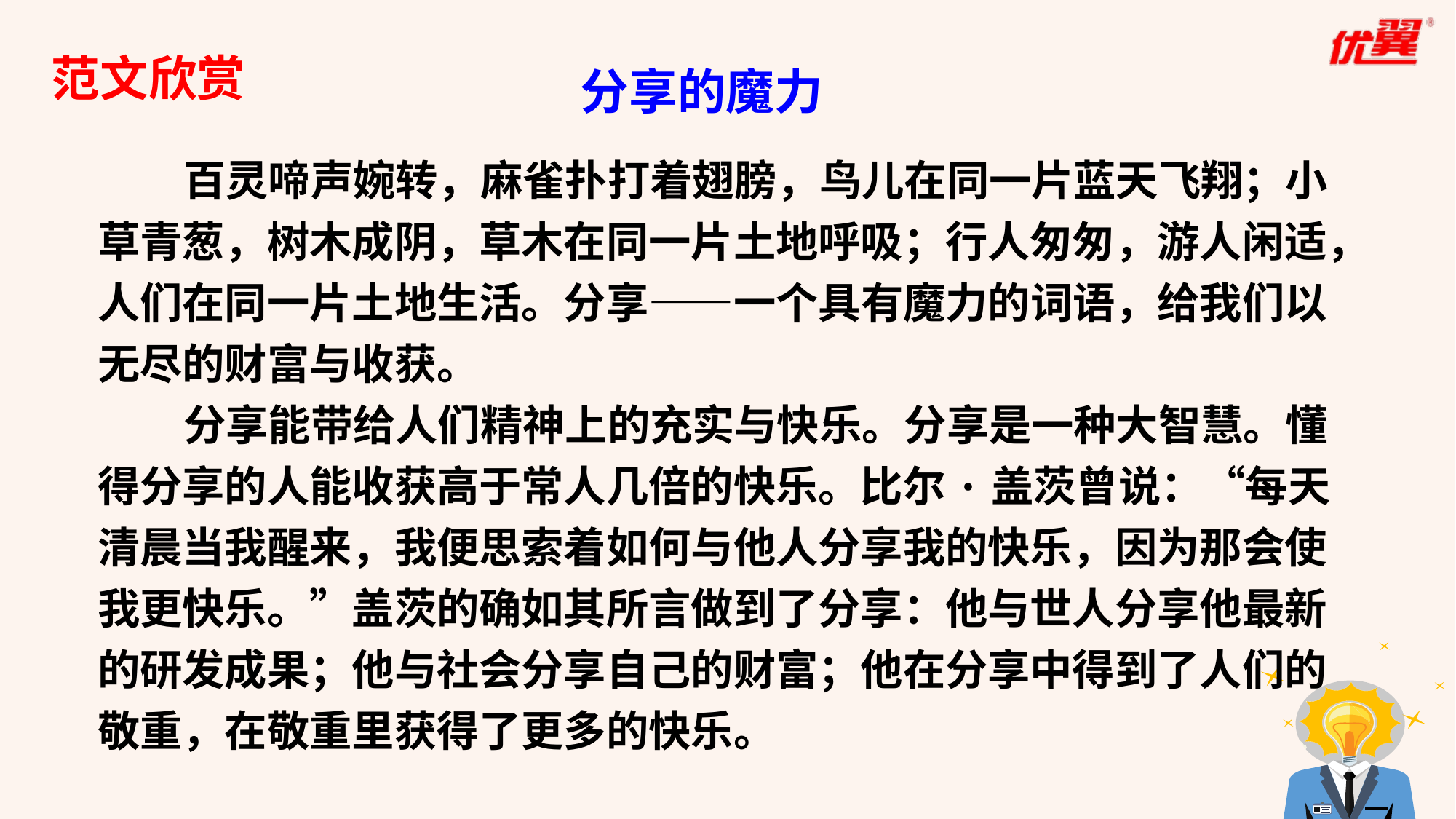

范文欣赏
分享的魔力
百灵啼声婉转，麻雀扑打着翅膀，鸟儿在同一片蓝天飞翔；小草青葱，树木成阴，草木在同一片土地呼吸；行人匆匆，游人闲适，人们在同一片土地生活。分享——一个具有魔力的词语，给我们以无尽的财富与收获。
分享能带给人们精神上的充实与快乐。分享是一种大智慧。懂得分享的人能收获高于常人几倍的快乐。比尔·盖茨曾说：“每天清晨当我醒来，我便思索着如何与他人分享我的快乐，因为那会使我更快乐。”盖茨的确如其所言做到了分享：他与世人分享他最新的研发成果；他与社会分享自己的财富；他在分享中得到了人们的敬重，在敬重里获得了更多的快乐。